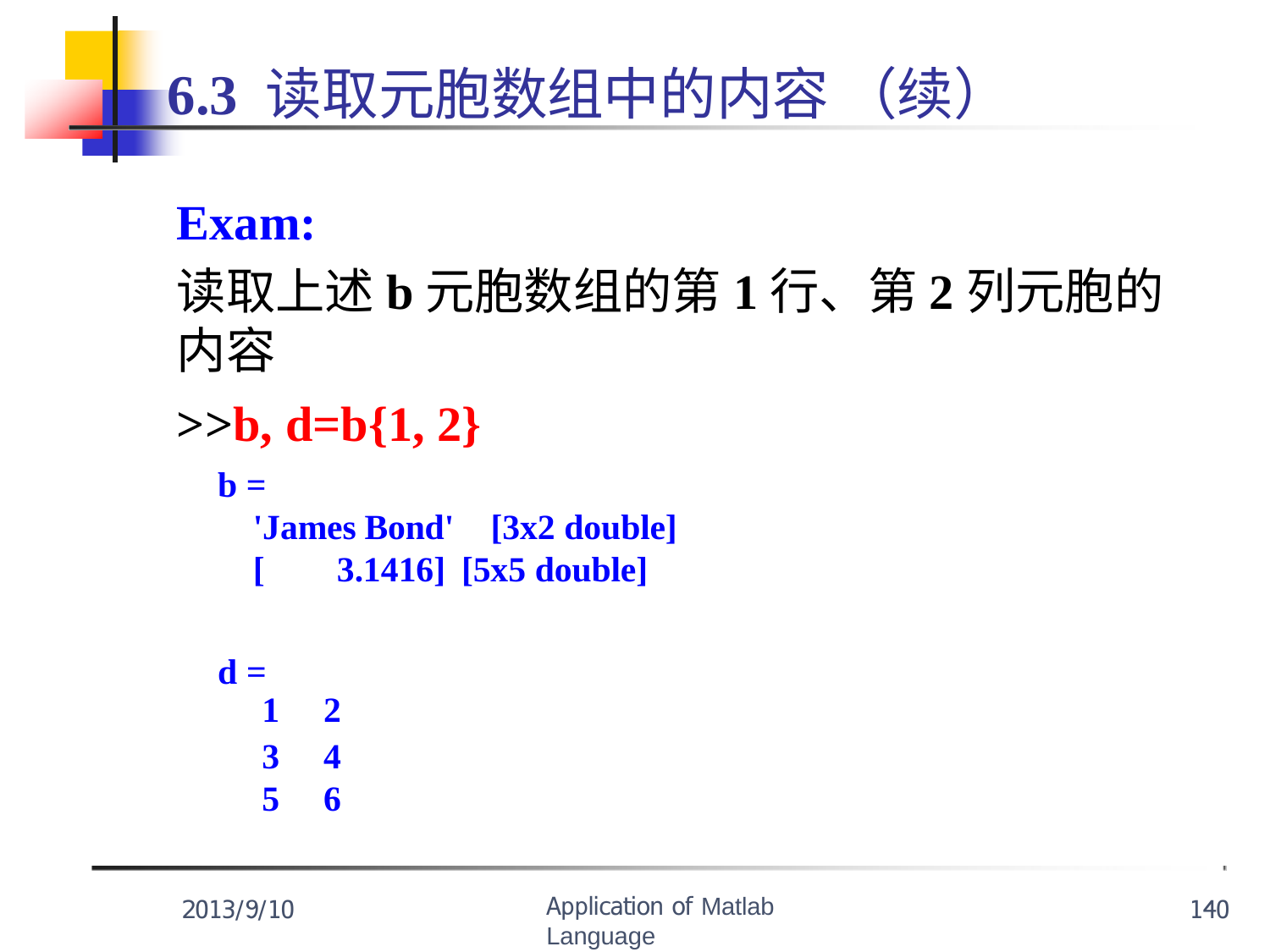

# 6.3 读取元胞数组中的内容 （续）
Exam:

读取上述b元胞数组的第1行、第2列元胞的内容

>>b, d=b{1, 2}
b =
'James Bond' [	3.1416]
[3x2 double] [5x5 double]
d =
| 1 | 2 |
| --- | --- |
| 3 | 4 |
| 5 | 6 |
Application of Matlab Language
2013/9/10
140